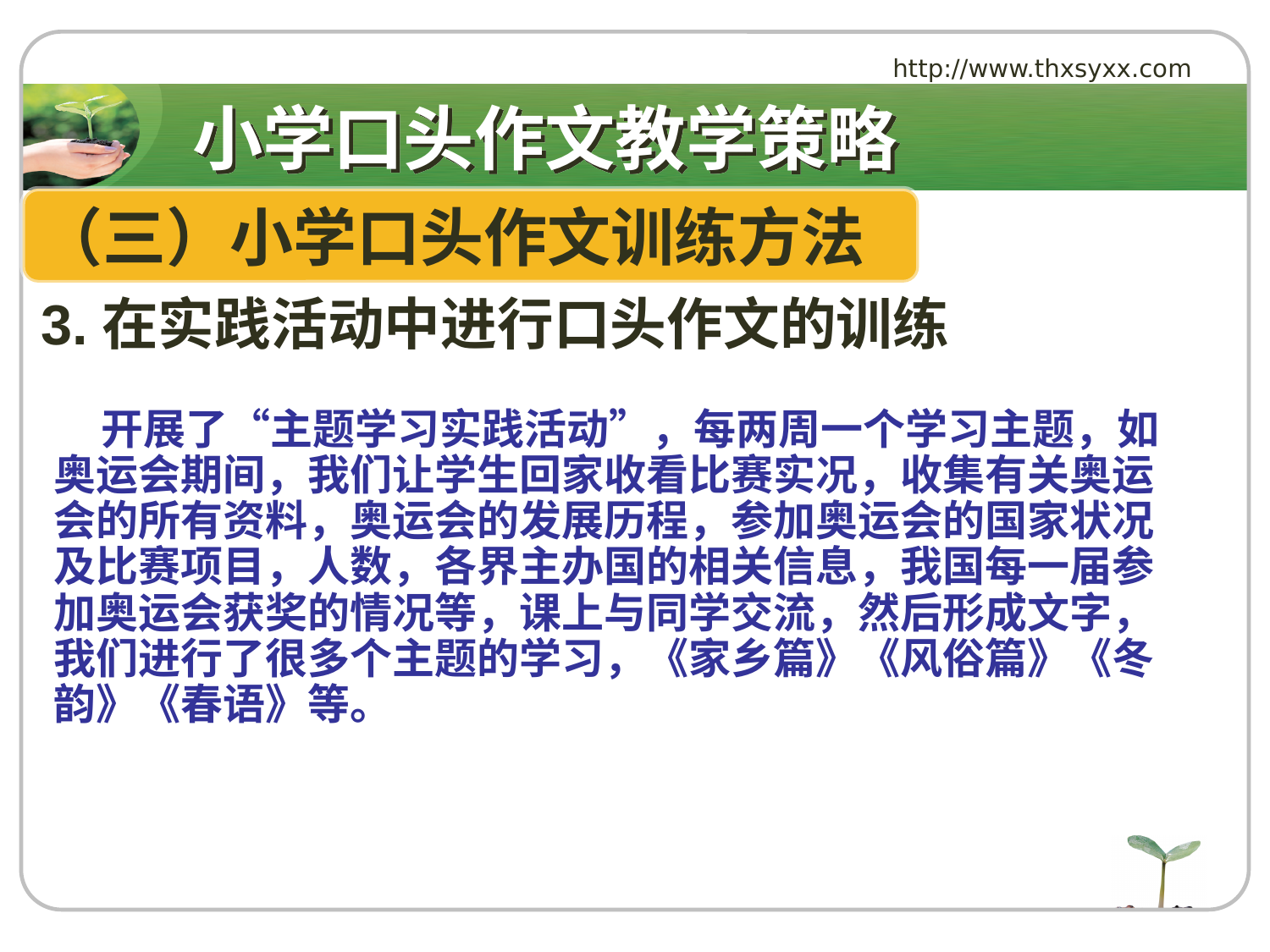

http://www.thxsyxx.com
# 小学口头作文教学策略
（三）小学口头作文训练方法
3.在实践活动中进行口头作文的训练
     开展了“主题学习实践活动”，每两周一个学习主题，如奥运会期间，我们让学生回家收看比赛实况，收集有关奥运会的所有资料，奥运会的发展历程，参加奥运会的国家状况及比赛项目，人数，各界主办国的相关信息，我国每一届参加奥运会获奖的情况等，课上与同学交流，然后形成文字，我们进行了很多个主题的学习，《家乡篇》《风俗篇》《冬韵》《春语》等。